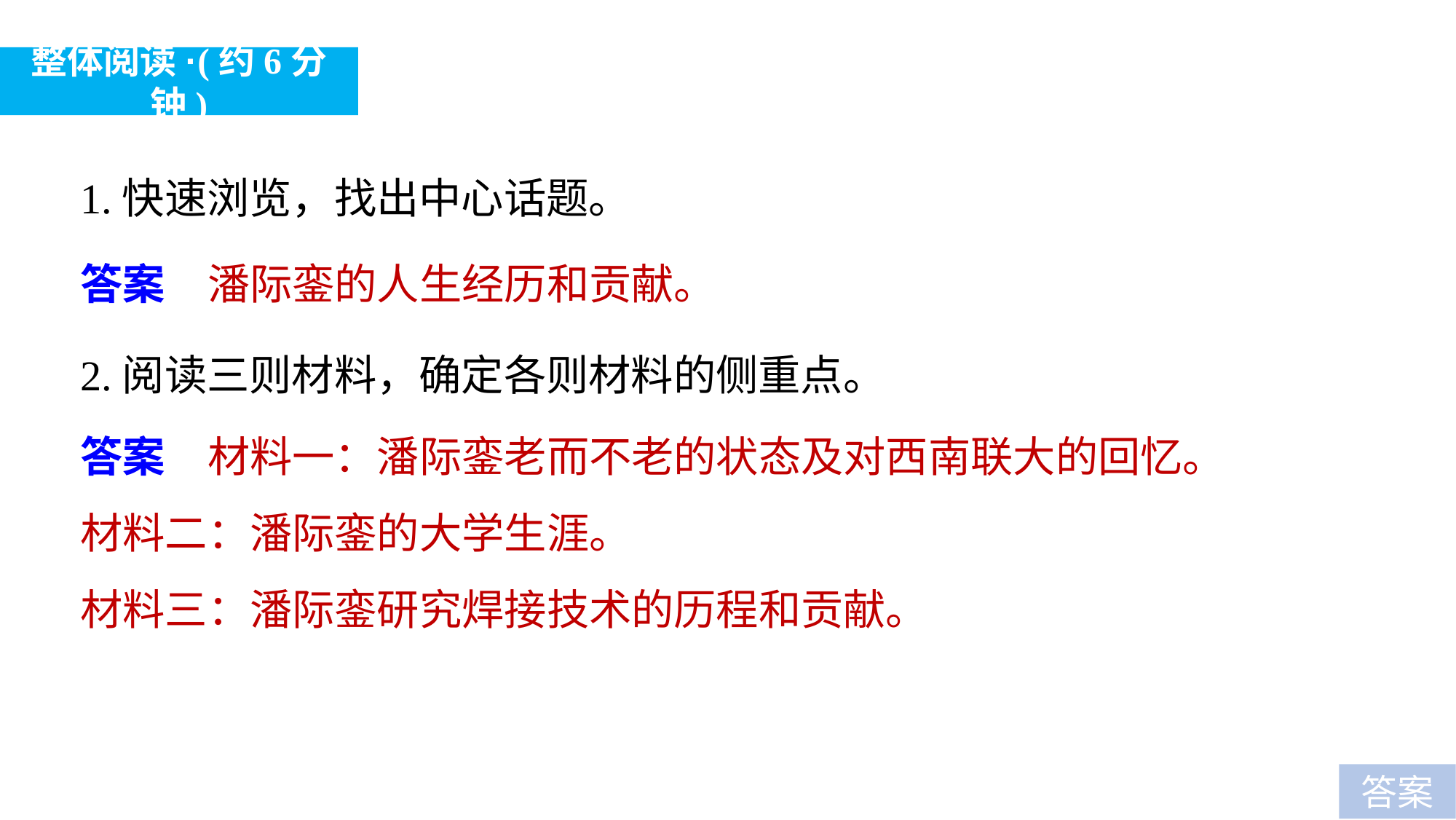

整体阅读·(约6分钟)
1.快速浏览，找出中心话题。
答案　潘际銮的人生经历和贡献。
2.阅读三则材料，确定各则材料的侧重点。
答案　材料一：潘际銮老而不老的状态及对西南联大的回忆。
材料二：潘际銮的大学生涯。
材料三：潘际銮研究焊接技术的历程和贡献。
答案